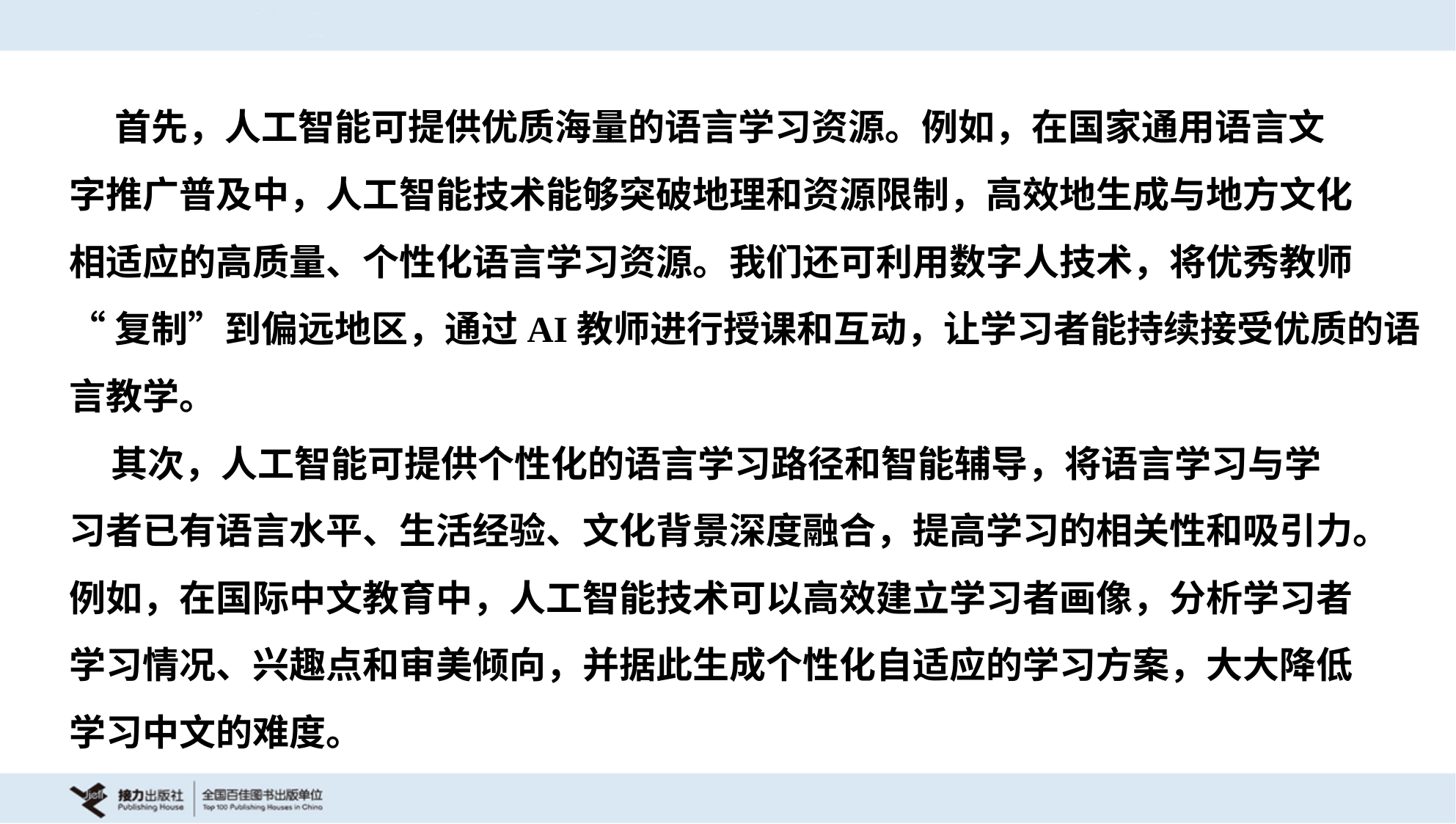

首先，人工智能可提供优质海量的语言学习资源。例如，在国家通用语言文
字推广普及中，人工智能技术能够突破地理和资源限制，高效地生成与地方文化
相适应的高质量、个性化语言学习资源。我们还可利用数字人技术，将优秀教师
“复制”到偏远地区，通过AI教师进行授课和互动，让学习者能持续接受优质的语
言教学。
    其次，人工智能可提供个性化的语言学习路径和智能辅导，将语言学习与学
习者已有语言水平、生活经验、文化背景深度融合，提高学习的相关性和吸引力。
例如，在国际中文教育中，人工智能技术可以高效建立学习者画像，分析学习者
学习情况、兴趣点和审美倾向，并据此生成个性化自适应的学习方案，大大降低
学习中文的难度。